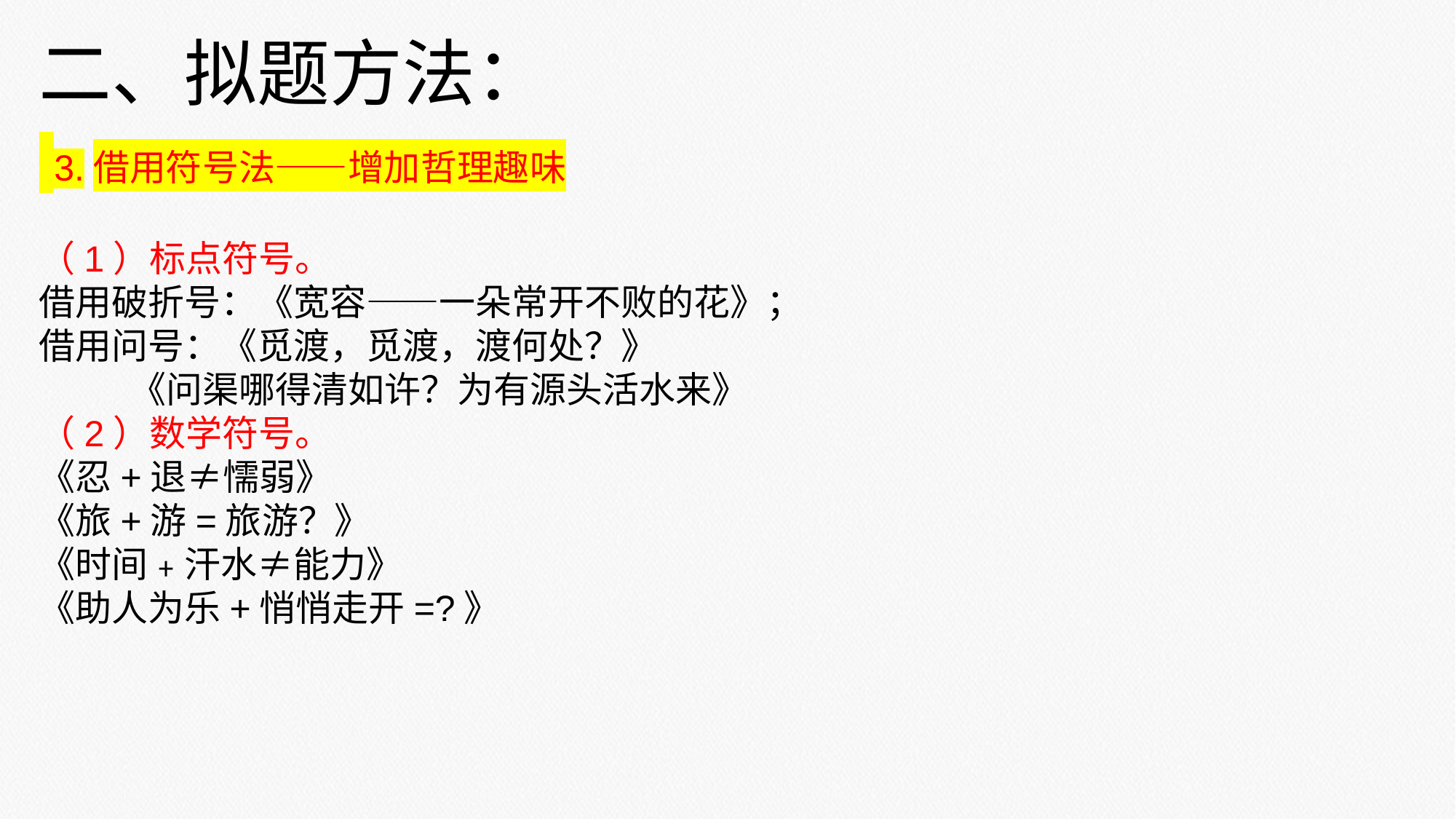

二、拟题方法：
 3.借用符号法——增加哲理趣味

（1）标点符号。
借用破折号：《宽容——一朵常开不败的花》；
借用问号：《觅渡，觅渡，渡何处？》
          《问渠哪得清如许？为有源头活水来》
（2）数学符号。
《忍+退≠懦弱》
《旅+游=旅游？》
《时间﹢汗水≠能力》
《助人为乐+悄悄走开=?》